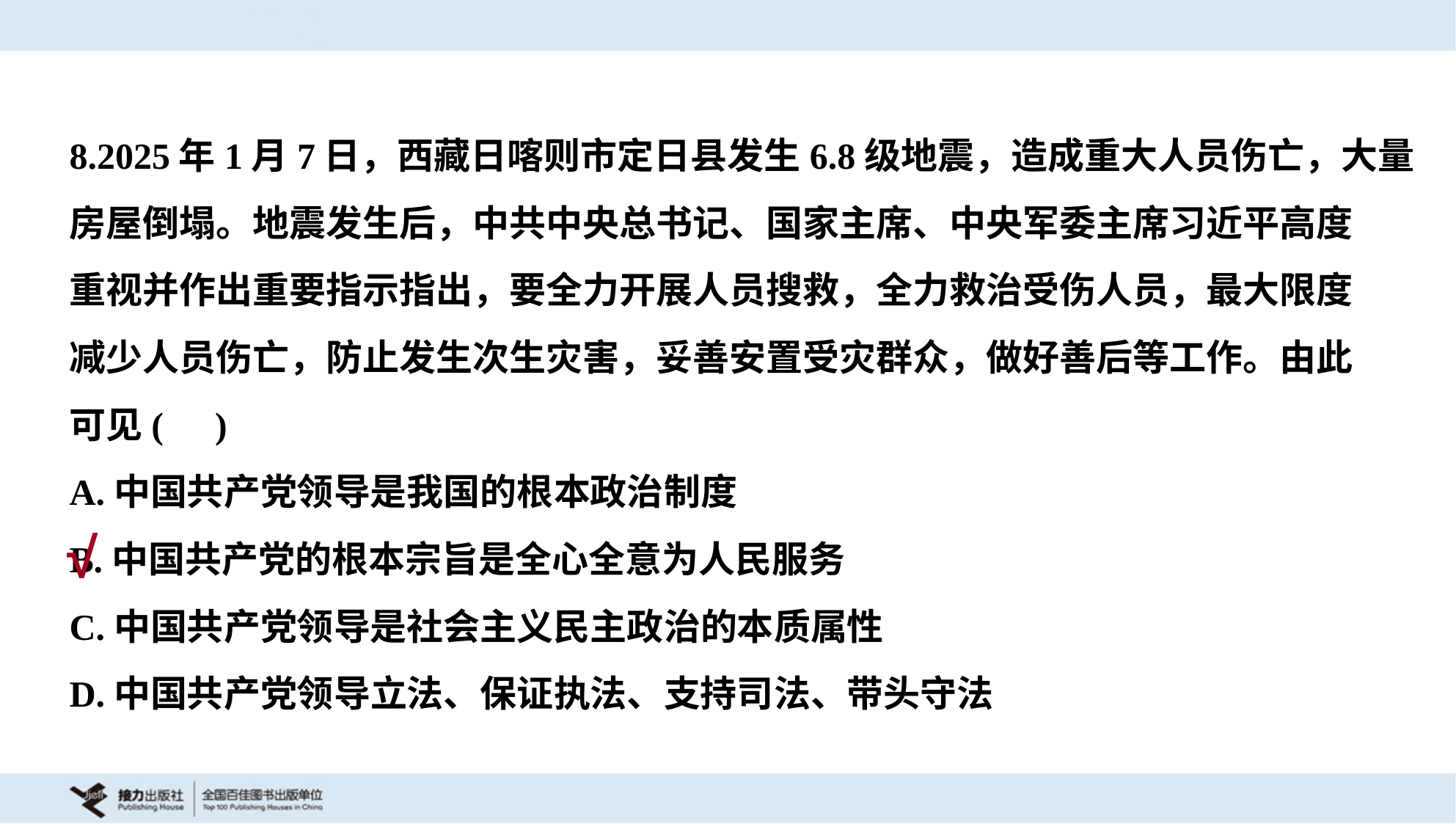

8.2025年1月7日，西藏日喀则市定日县发生6.8级地震，造成重大人员伤亡，大量
房屋倒塌。地震发生后，中共中央总书记、国家主席、中央军委主席习近平高度
重视并作出重要指示指出，要全力开展人员搜救，全力救治受伤人员，最大限度
减少人员伤亡，防止发生次生灾害，妥善安置受灾群众，做好善后等工作。由此
可见(     )
A.中国共产党领导是我国的根本政治制度
B.中国共产党的根本宗旨是全心全意为人民服务
C.中国共产党领导是社会主义民主政治的本质属性
D.中国共产党领导立法、保证执法、支持司法、带头守法
√